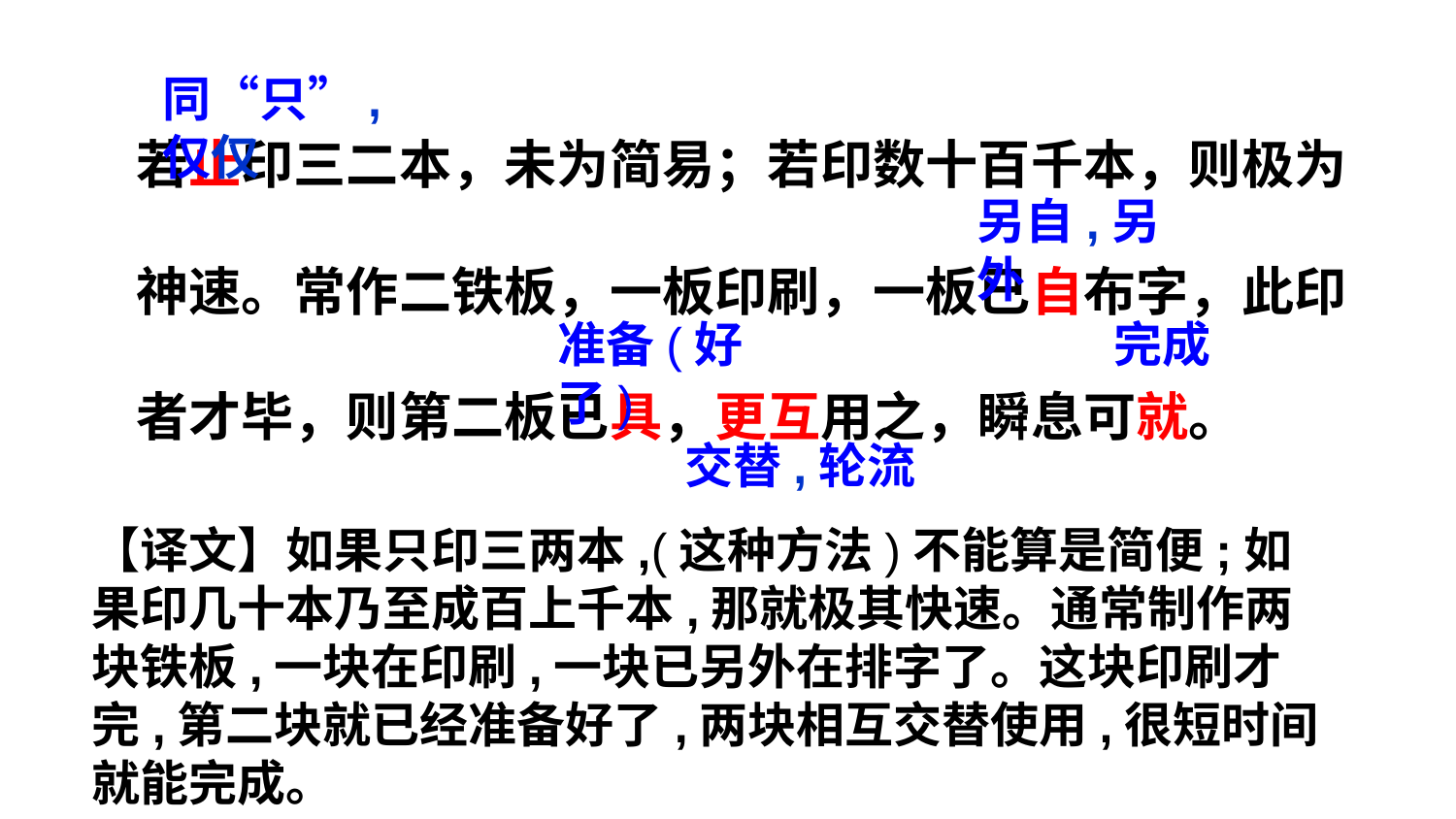

若止印三二本，未为简易；若印数十百千本，则极为神速。常作二铁板，一板印刷，一板已自布字，此印者才毕，则第二板已具，更互用之，瞬息可就。
同“只”,仅仅
另自,另外
准备(好了)
完成
交替,轮流
【译文】如果只印三两本,(这种方法)不能算是简便;如果印几十本乃至成百上千本,那就极其快速。通常制作两块铁板,一块在印刷,一块已另外在排字了。这块印刷才完,第二块就已经准备好了,两块相互交替使用,很短时间就能完成。